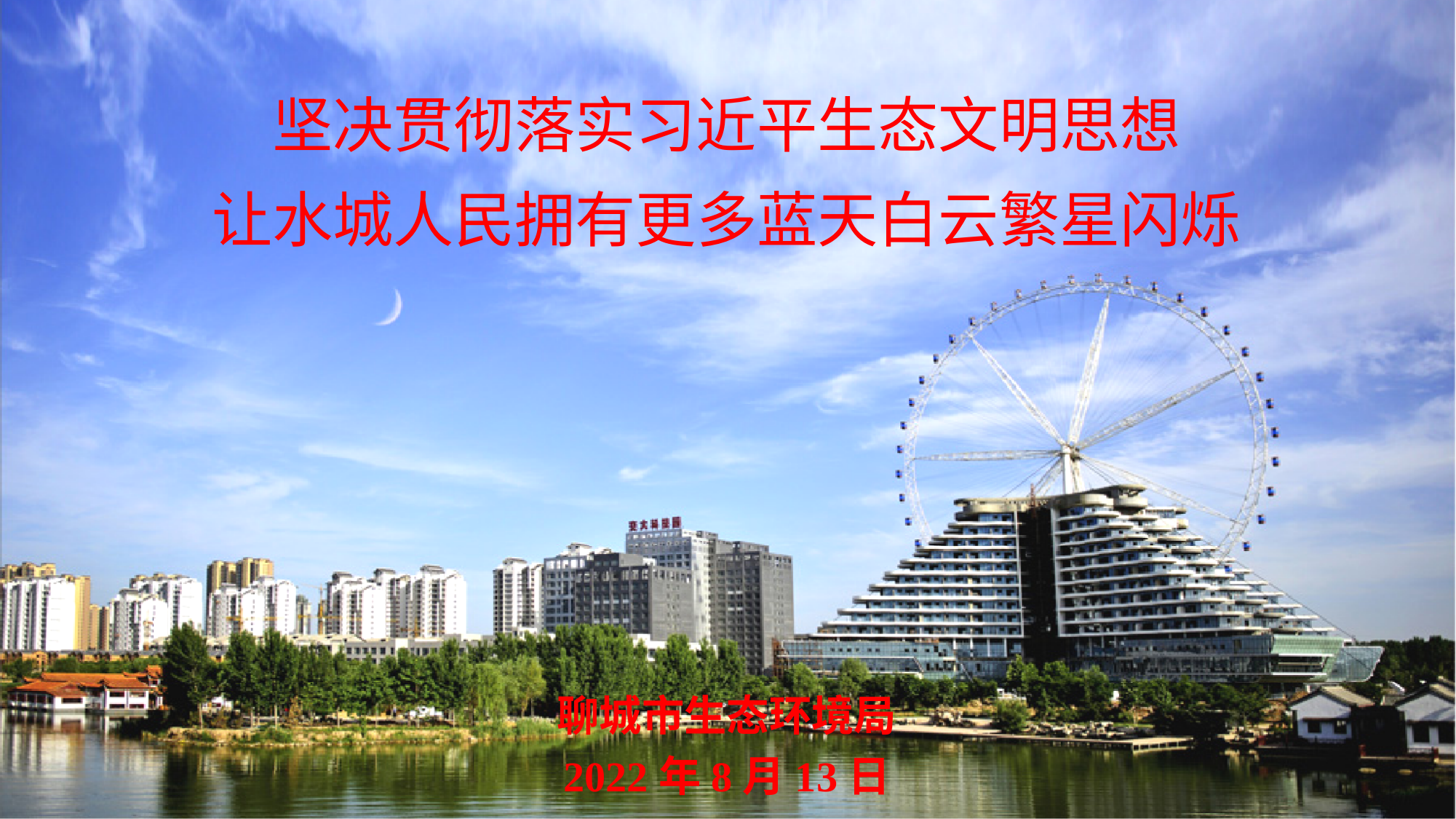

坚决贯彻落实习近平生态文明思想
让水城人民拥有更多蓝天白云繁星闪烁

聊城市生态环境局
2022年8月13日